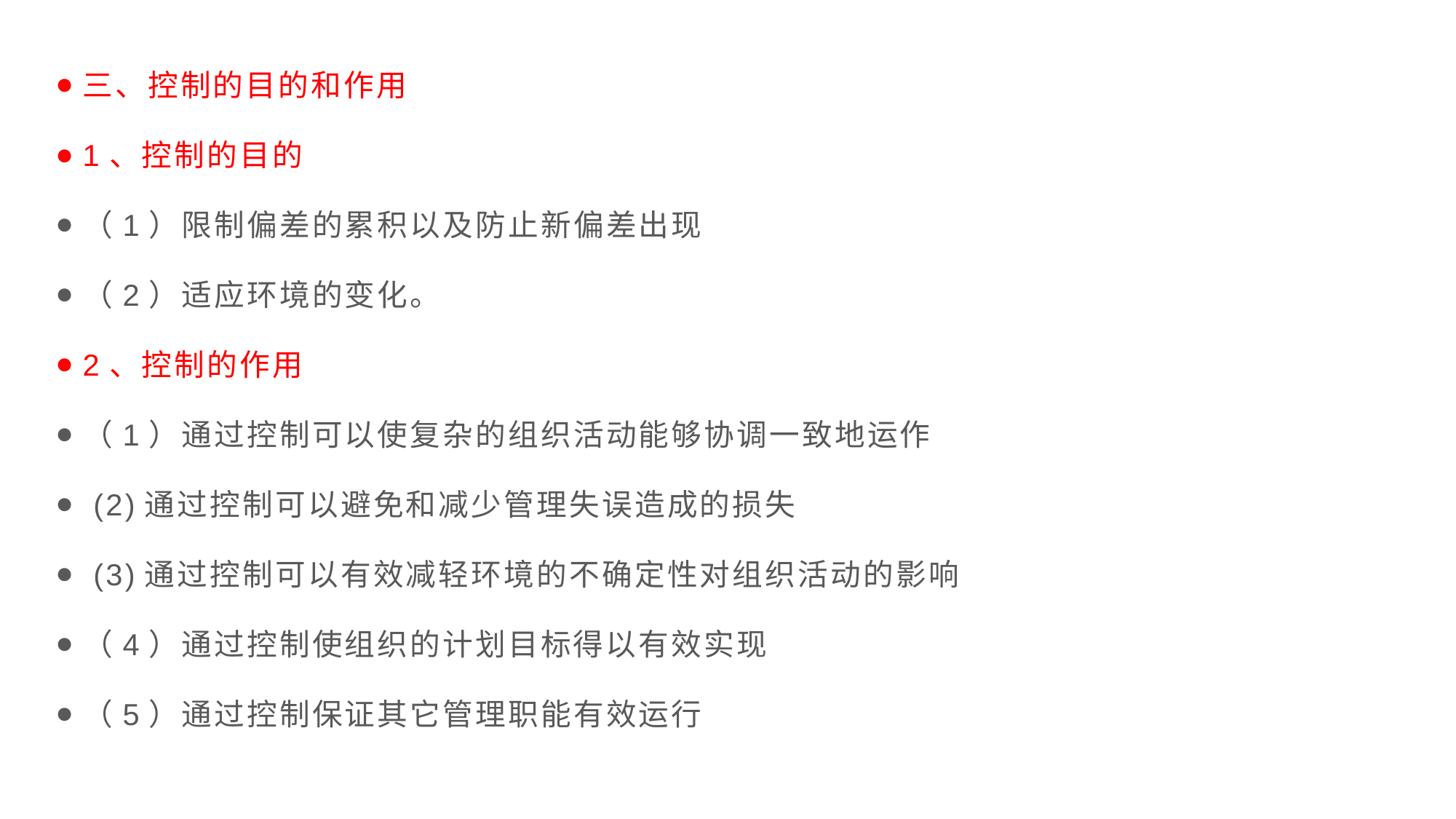

三、控制的目的和作用
1、控制的目的
（1）限制偏差的累积以及防止新偏差出现
（2）适应环境的变化。
2、控制的作用
（1）通过控制可以使复杂的组织活动能够协调一致地运作
 (2)通过控制可以避免和减少管理失误造成的损失
 (3)通过控制可以有效减轻环境的不确定性对组织活动的影响
（4）通过控制使组织的计划目标得以有效实现
（5）通过控制保证其它管理职能有效运行

15